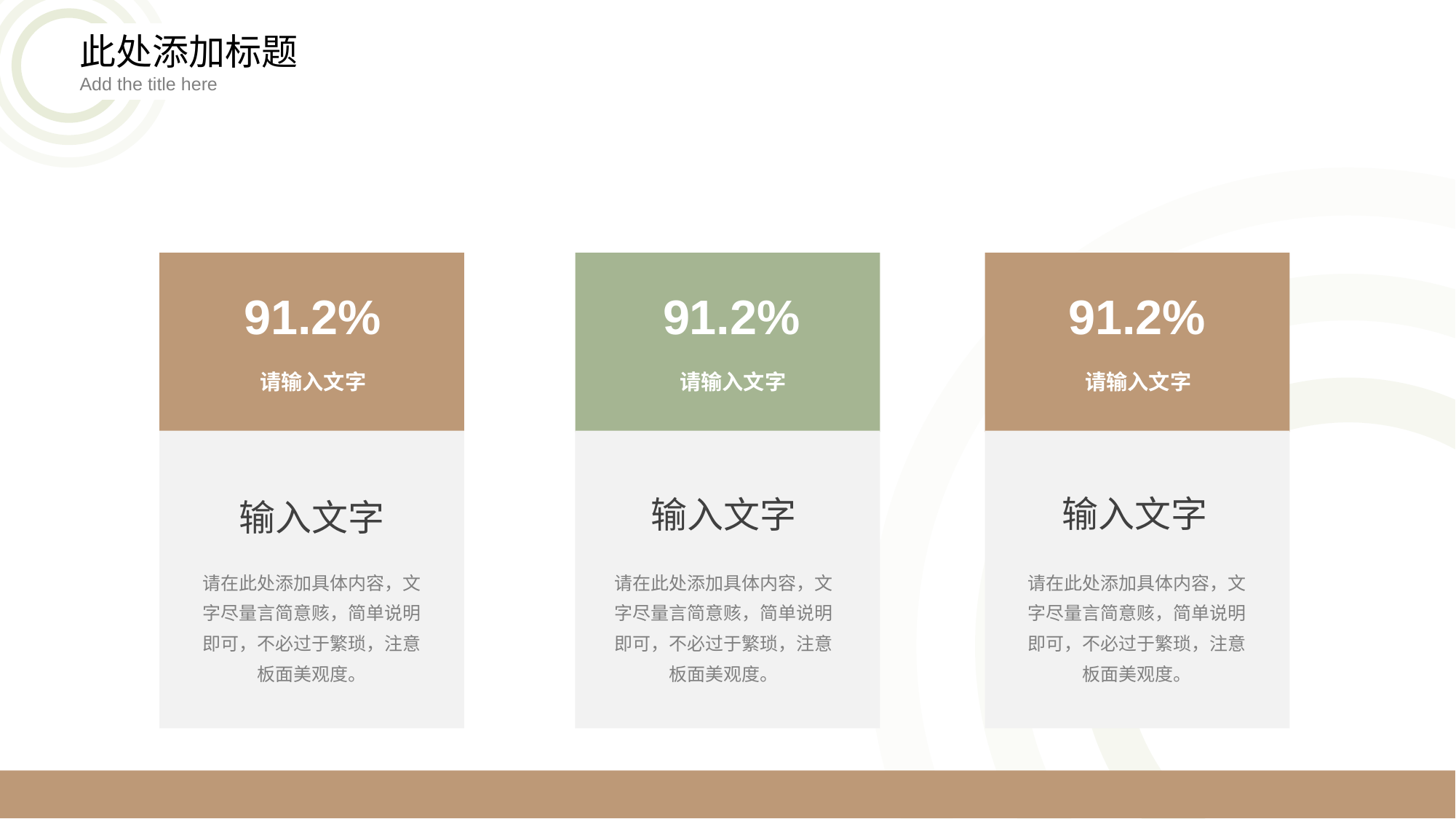

此处添加标题
Add the title here

91.2%
请输入文字
91.2%
请输入文字
91.2%
请输入文字
输入文字
输入文字
输入文字
请在此处添加具体内容，文字尽量言简意赅，简单说明即可，不必过于繁琐，注意板面美观度。
请在此处添加具体内容，文字尽量言简意赅，简单说明即可，不必过于繁琐，注意板面美观度。
请在此处添加具体内容，文字尽量言简意赅，简单说明即可，不必过于繁琐，注意板面美观度。